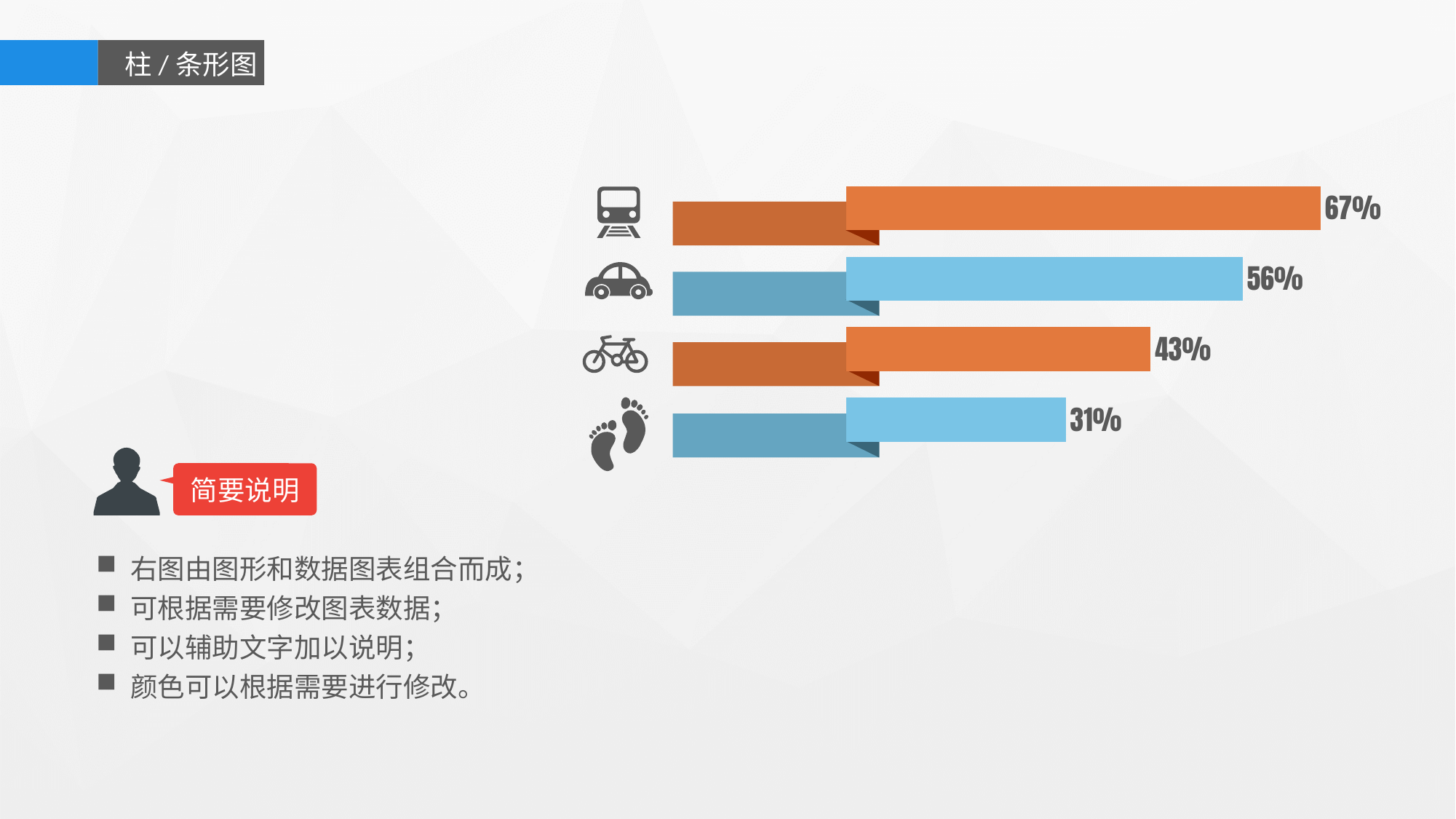

柱/条形图

### Chart

| Category | 系列 1 |
|---|---|
| 类别 1 | 0.31 |
| 类别 2 | 0.43 |
| 类别 3 | 0.56 |
| 类别 4 | 0.67 |

简要说明

右图由图形和数据图表组合而成；
可根据需要修改图表数据；
可以辅助文字加以说明；
颜色可以根据需要进行修改。